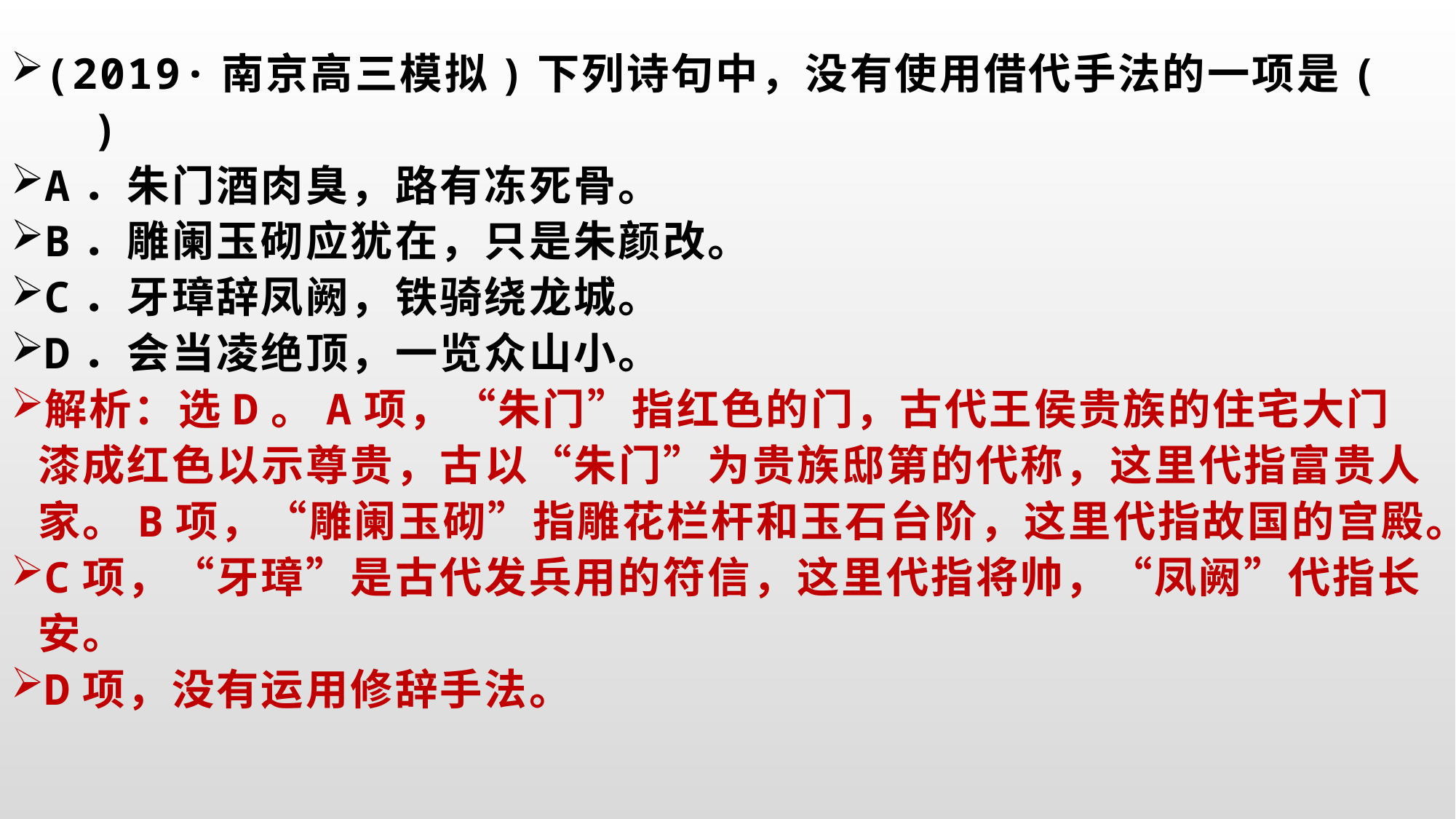

(2019·南京高三模拟)下列诗句中，没有使用借代手法的一项是(　　)
A．朱门酒肉臭，路有冻死骨。
B．雕阑玉砌应犹在，只是朱颜改。
C．牙璋辞凤阙，铁骑绕龙城。
D．会当凌绝顶，一览众山小。
解析：选D。A项，“朱门”指红色的门，古代王侯贵族的住宅大门漆成红色以示尊贵，古以“朱门”为贵族邸第的代称，这里代指富贵人家。B项，“雕阑玉砌”指雕花栏杆和玉石台阶，这里代指故国的宫殿。
C项，“牙璋”是古代发兵用的符信，这里代指将帅，“凤阙”代指长安。
D项，没有运用修辞手法。